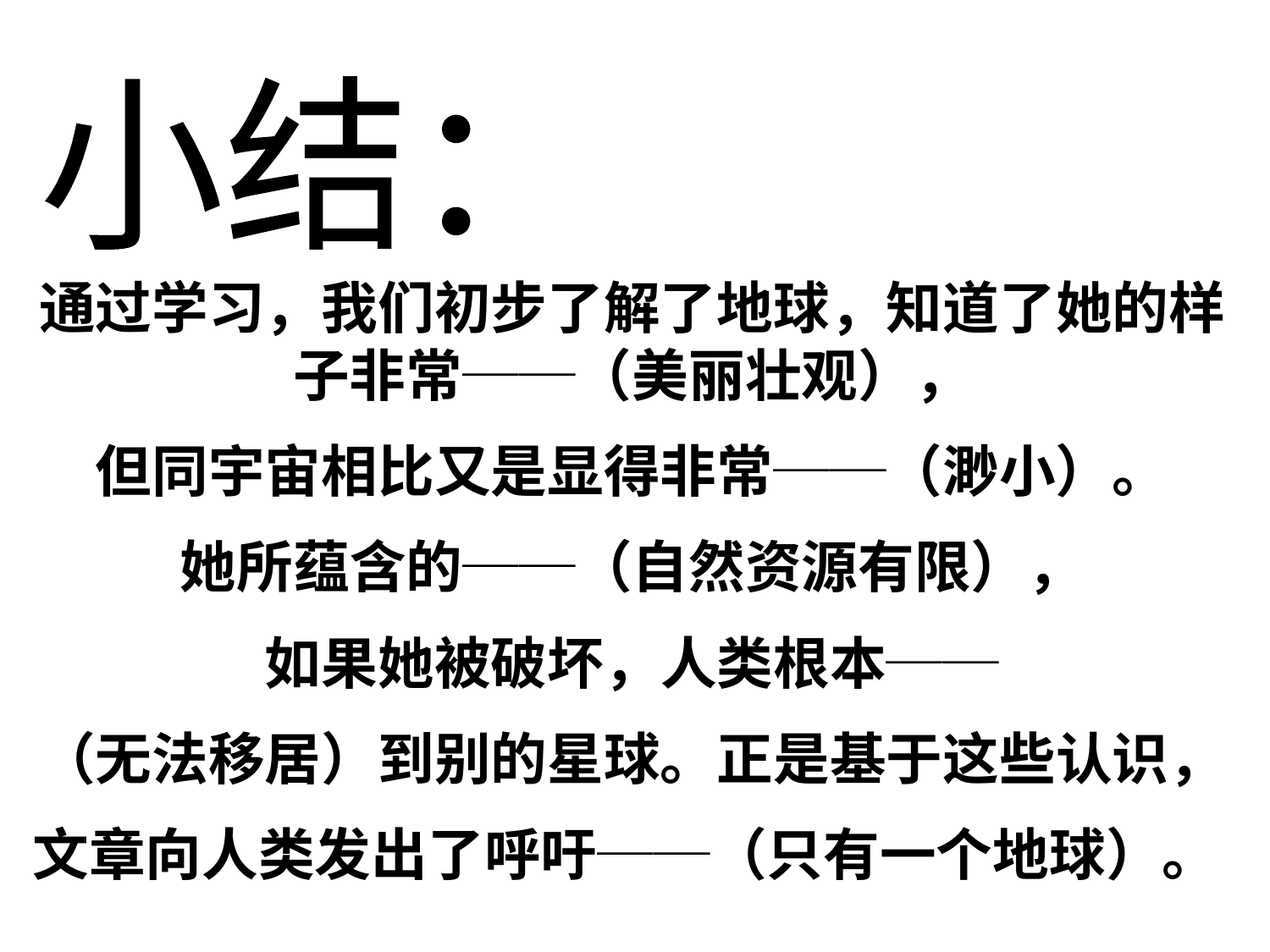

小结：
通过学习，我们初步了解了地球，知道了她的样子非常──（美丽壮观），
但同宇宙相比又是显得非常──（渺小）。
她所蕴含的──（自然资源有限），
如果她被破坏，人类根本──
（无法移居）到别的星球。正是基于这些认识，
文章向人类发出了呼吁──（只有一个地球）。